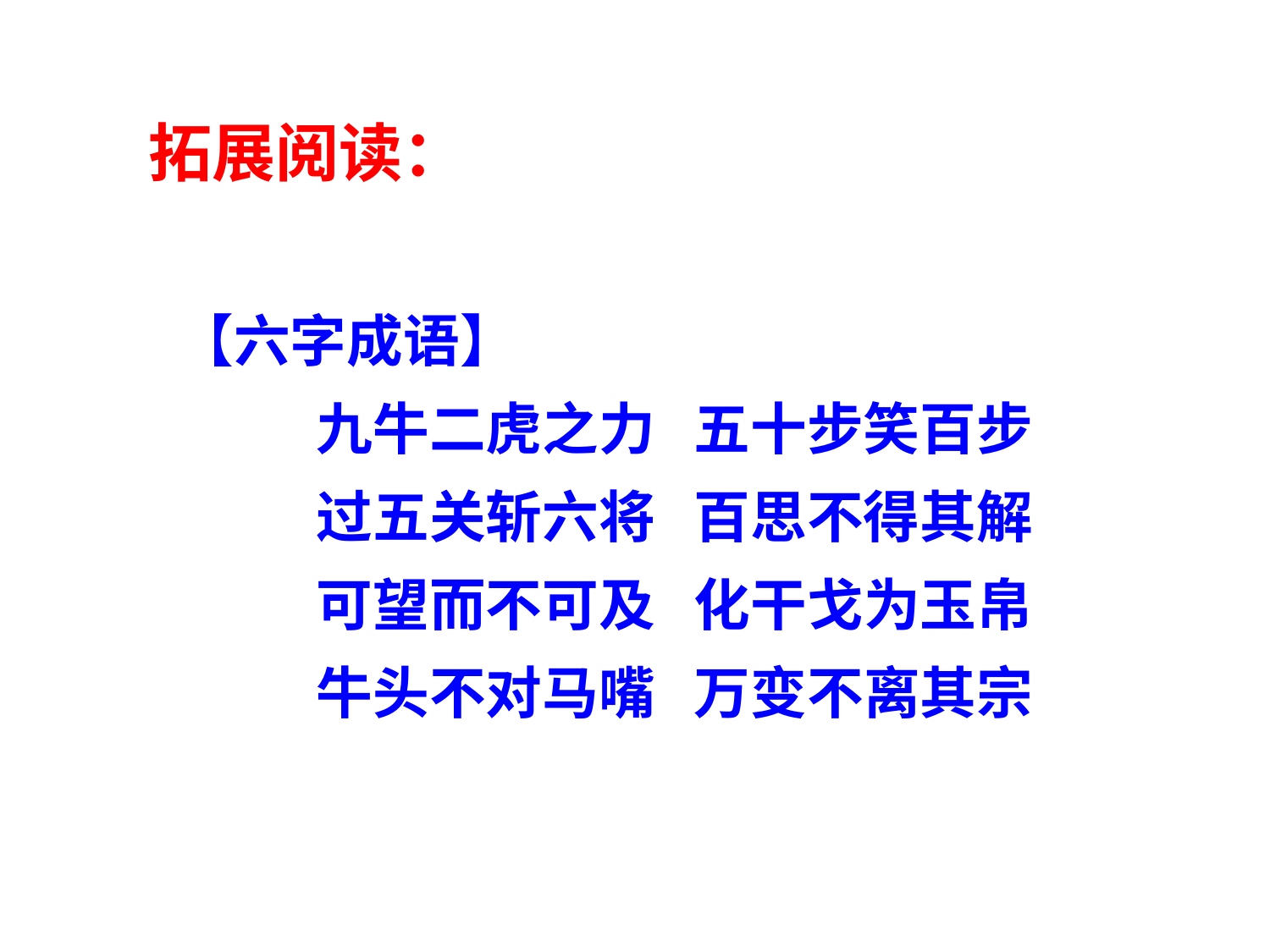

拓展阅读：
【六字成语】
九牛二虎之力   五十步笑百步
过五关斩六将   百思不得其解
可望而不可及   化干戈为玉帛
牛头不对马嘴   万变不离其宗